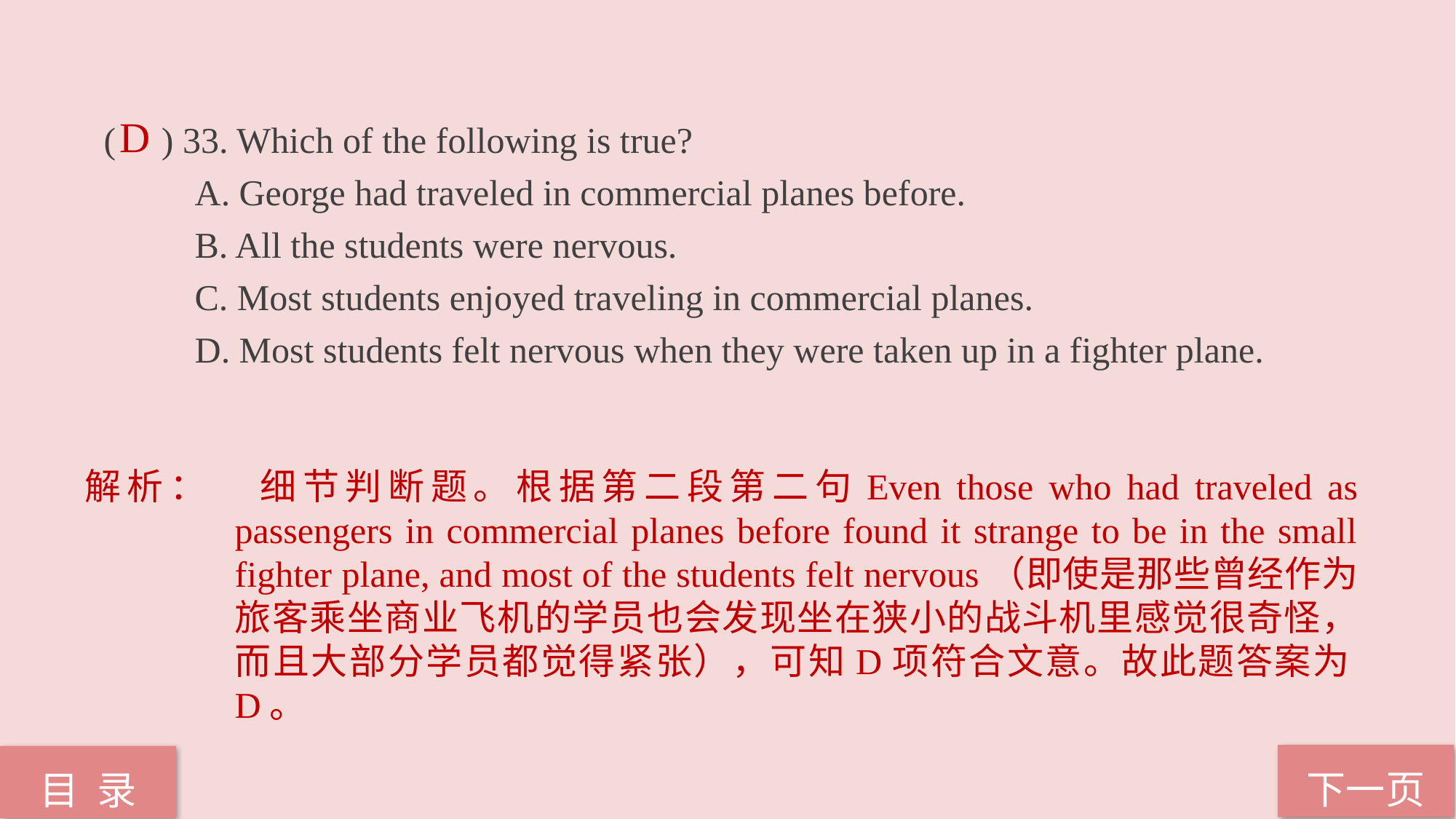

(     ) 33. Which of the following is true?
          A. George had traveled in commercial planes before.
          B. All the students were nervous.
          C. Most students enjoyed traveling in commercial planes.
          D. Most students felt nervous when they were taken up in a fighter plane.
D
解析：	细节判断题。根据第二段第二句Even those who had traveled as passengers in commercial planes before found it strange to be in the small fighter plane, and most of the students felt nervous（即使是那些曾经作为旅客乘坐商业飞机的学员也会发现坐在狭小的战斗机里感觉很奇怪，而且大部分学员都觉得紧张），可知D项符合文意。故此题答案为D。